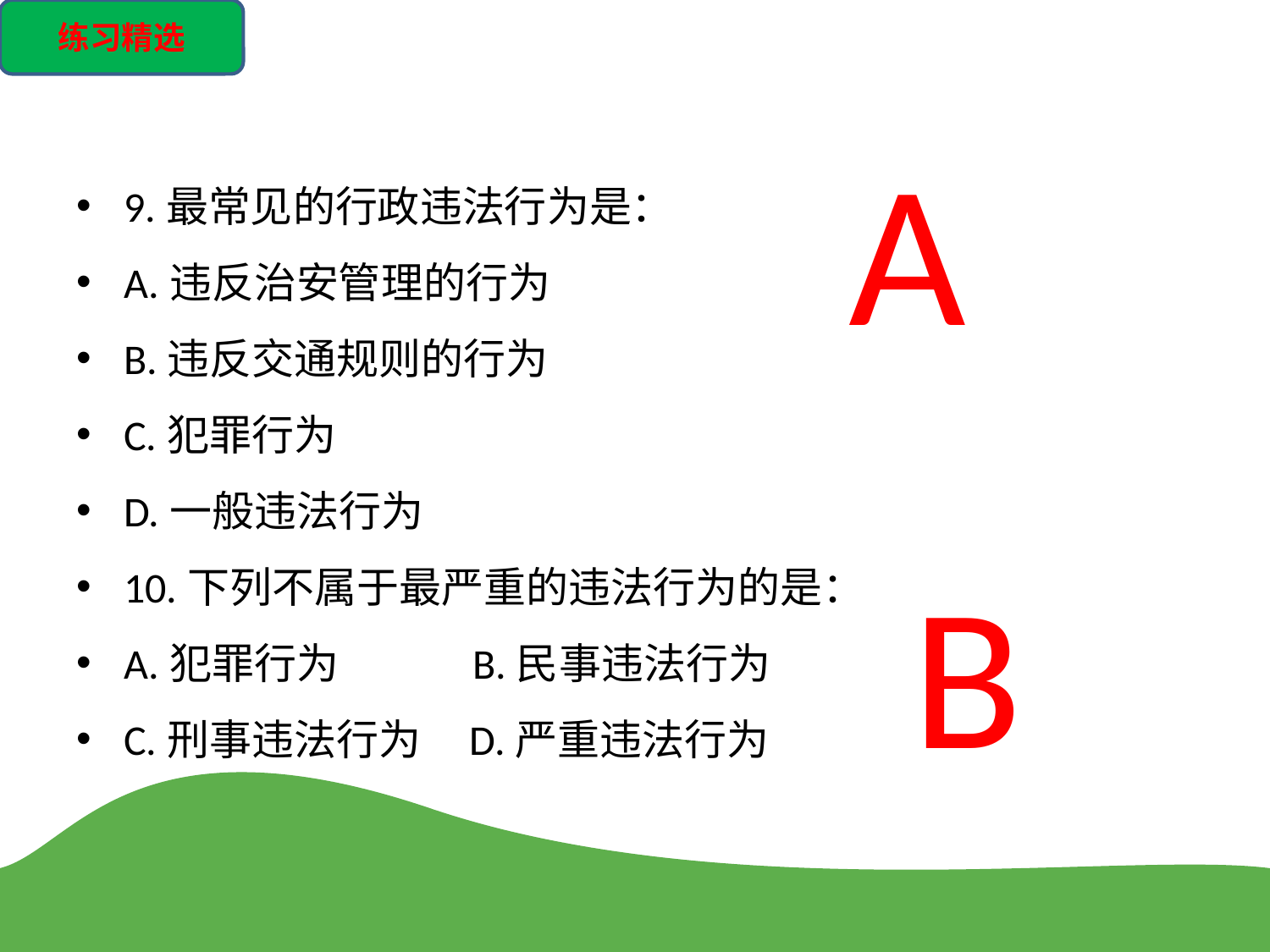

练习精选
A
9.最常见的行政违法行为是：
A.违反治安管理的行为
B.违反交通规则的行为
C.犯罪行为
D.一般违法行为
10.下列不属于最严重的违法行为的是：
A.犯罪行为             B.民事违法行为
C.刑事违法行为    D.严重违法行为

B